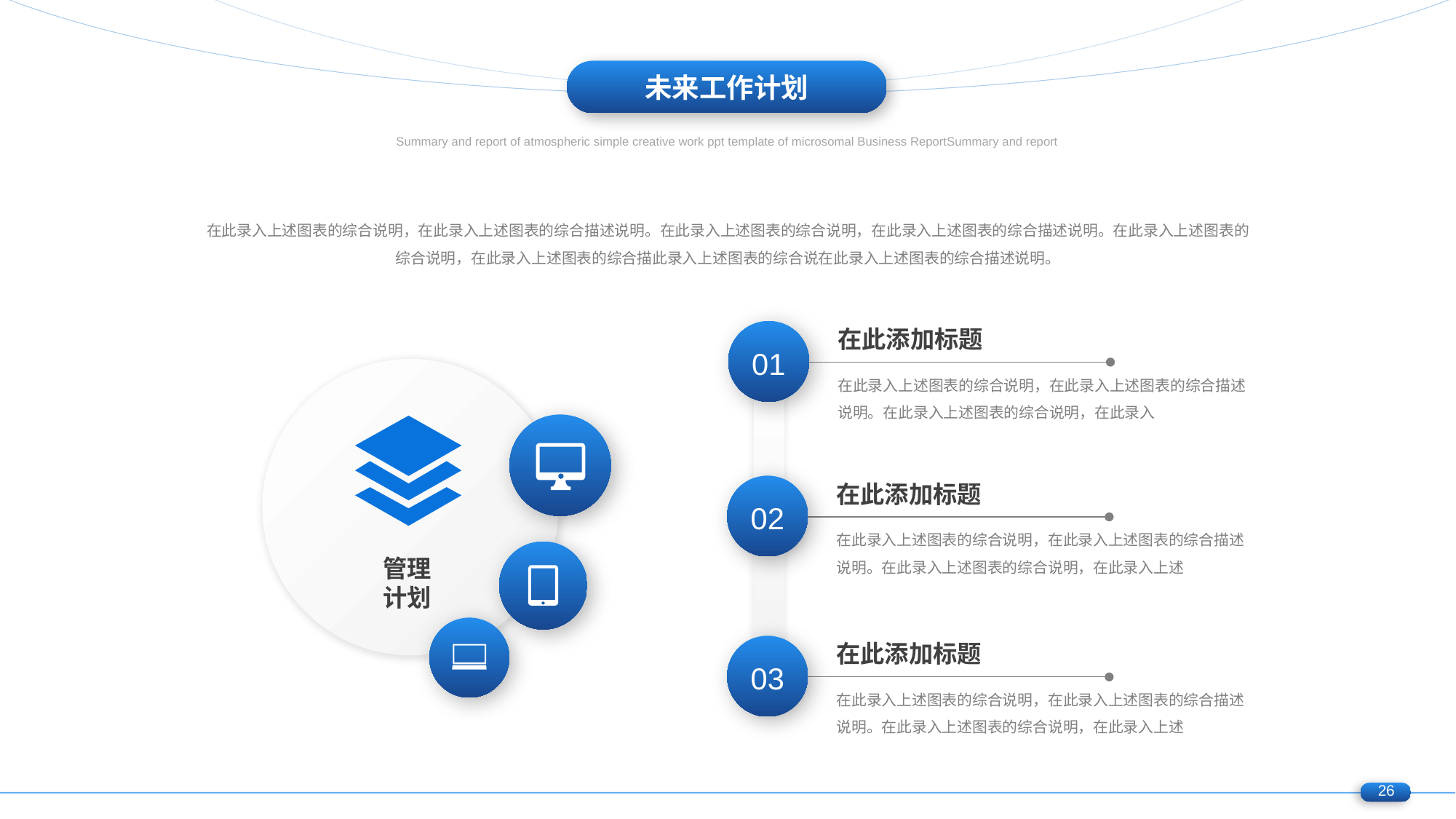

未来工作计划
在此录入上述图表的综合说明，在此录入上述图表的综合描述说明。在此录入上述图表的综合说明，在此录入上述图表的综合描述说明。在此录入上述图表的综合说明，在此录入上述图表的综合描此录入上述图表的综合说在此录入上述图表的综合描述说明。

在此添加标题

01

在此录入上述图表的综合说明，在此录入上述图表的综合描述说明。在此录入上述图表的综合说明，在此录入

在此添加标题

02
在此录入上述图表的综合说明，在此录入上述图表的综合描述说明。在此录入上述图表的综合说明，在此录入上述

管理
计划

在此添加标题

03
在此录入上述图表的综合说明，在此录入上述图表的综合描述说明。在此录入上述图表的综合说明，在此录入上述